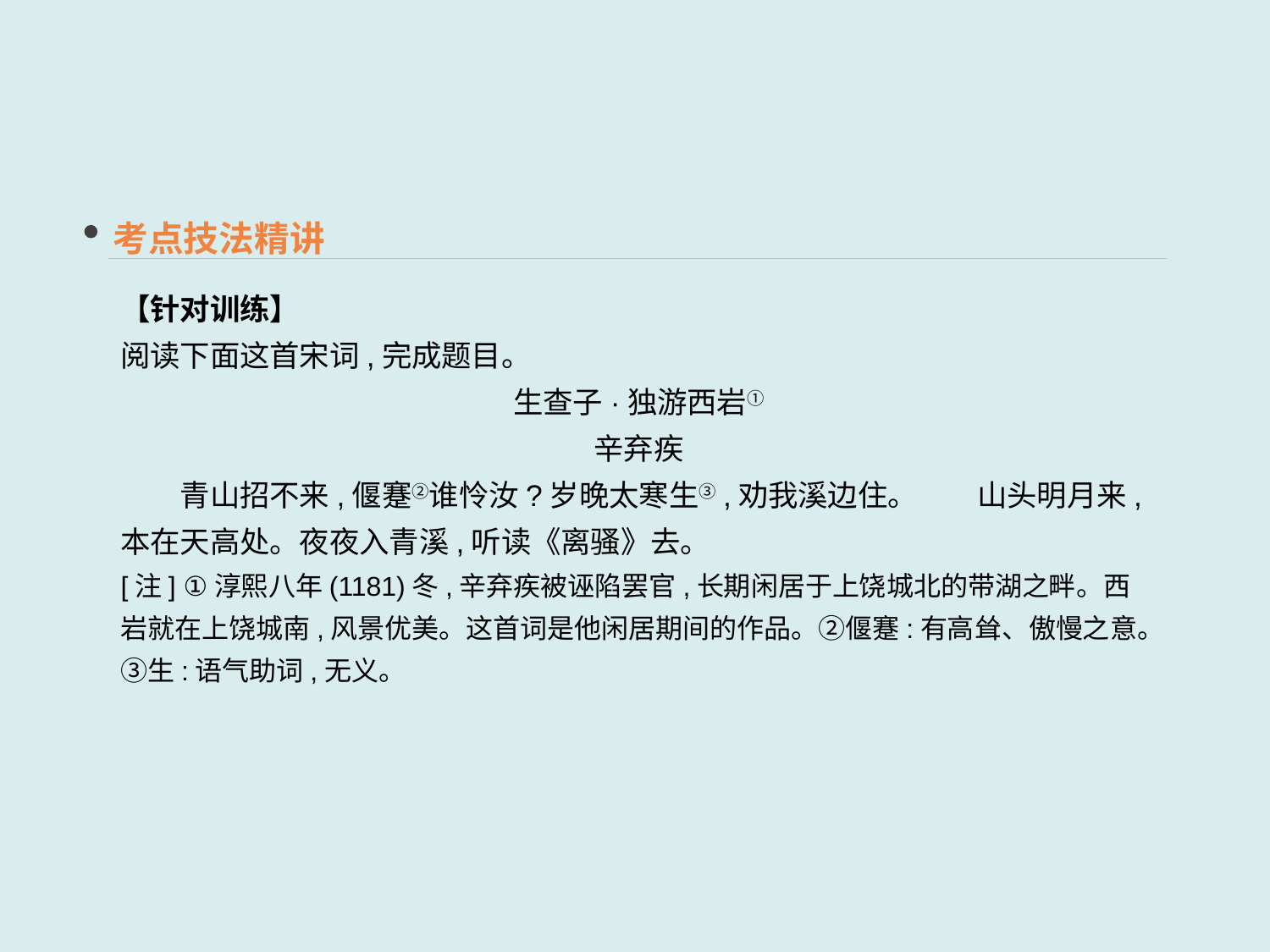

考点技法精讲

【针对训练】
阅读下面这首宋词,完成题目。
生查子·独游西岩①
辛弃疾
　　青山招不来,偃蹇②谁怜汝?岁晚太寒生③,劝我溪边住。　　山头明月来,本在天高处。夜夜入青溪,听读《离骚》去。
[注] ①淳熙八年(1181)冬,辛弃疾被诬陷罢官,长期闲居于上饶城北的带湖之畔。西岩就在上饶城南,风景优美。这首词是他闲居期间的作品。②偃蹇:有高耸、傲慢之意。③生:语气助词,无义。